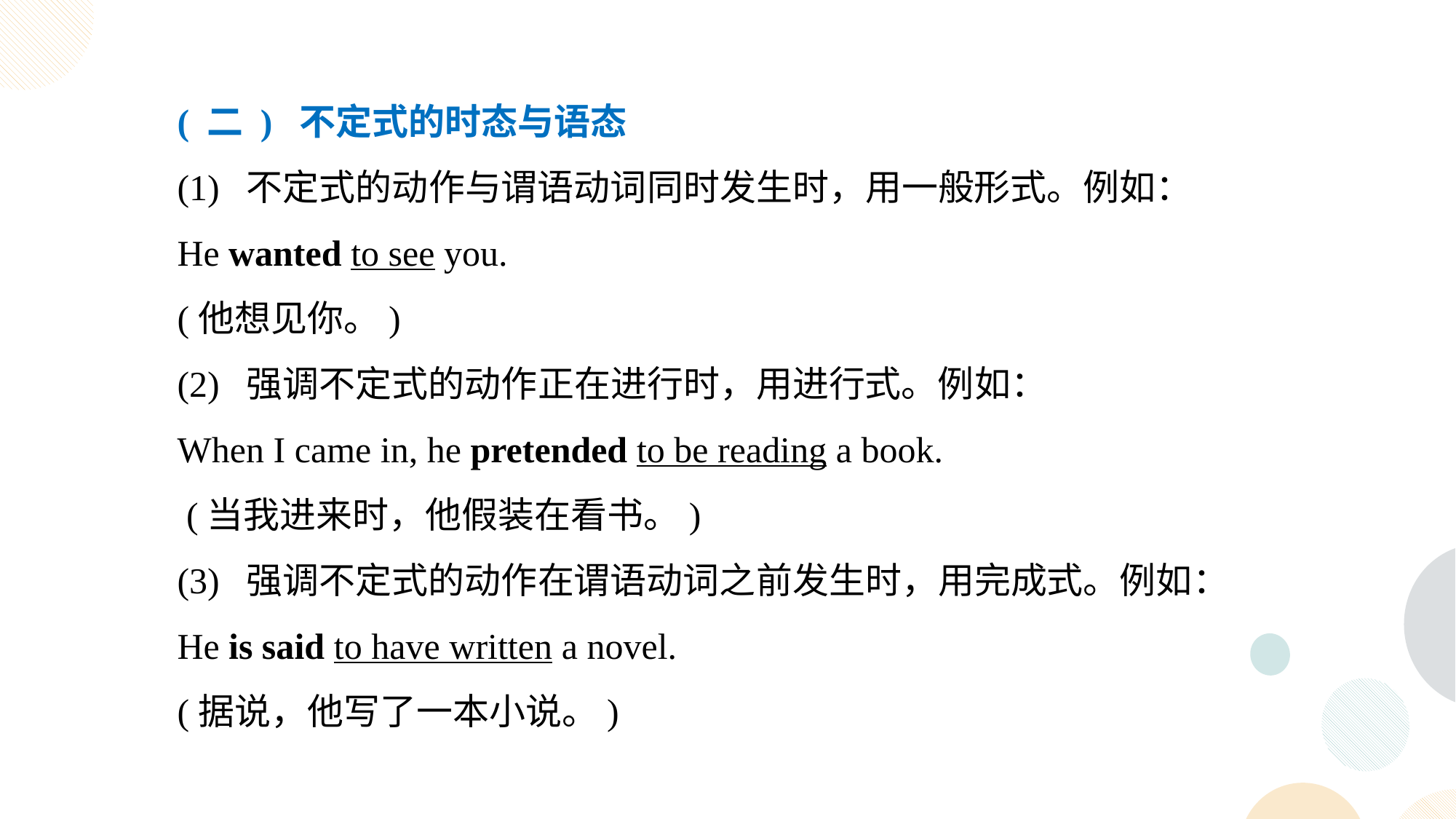

( 二 )  不定式的时态与语态
(1)  不定式的动作与谓语动词同时发生时，用一般形式。例如：
He wanted to see you.
(他想见你。)
(2)  强调不定式的动作正在进行时，用进行式。例如：
When I came in, he pretended to be reading a book.
 (当我进来时，他假装在看书。)
(3)  强调不定式的动作在谓语动词之前发生时，用完成式。例如：
He is said to have written a novel.
(据说，他写了一本小说。)